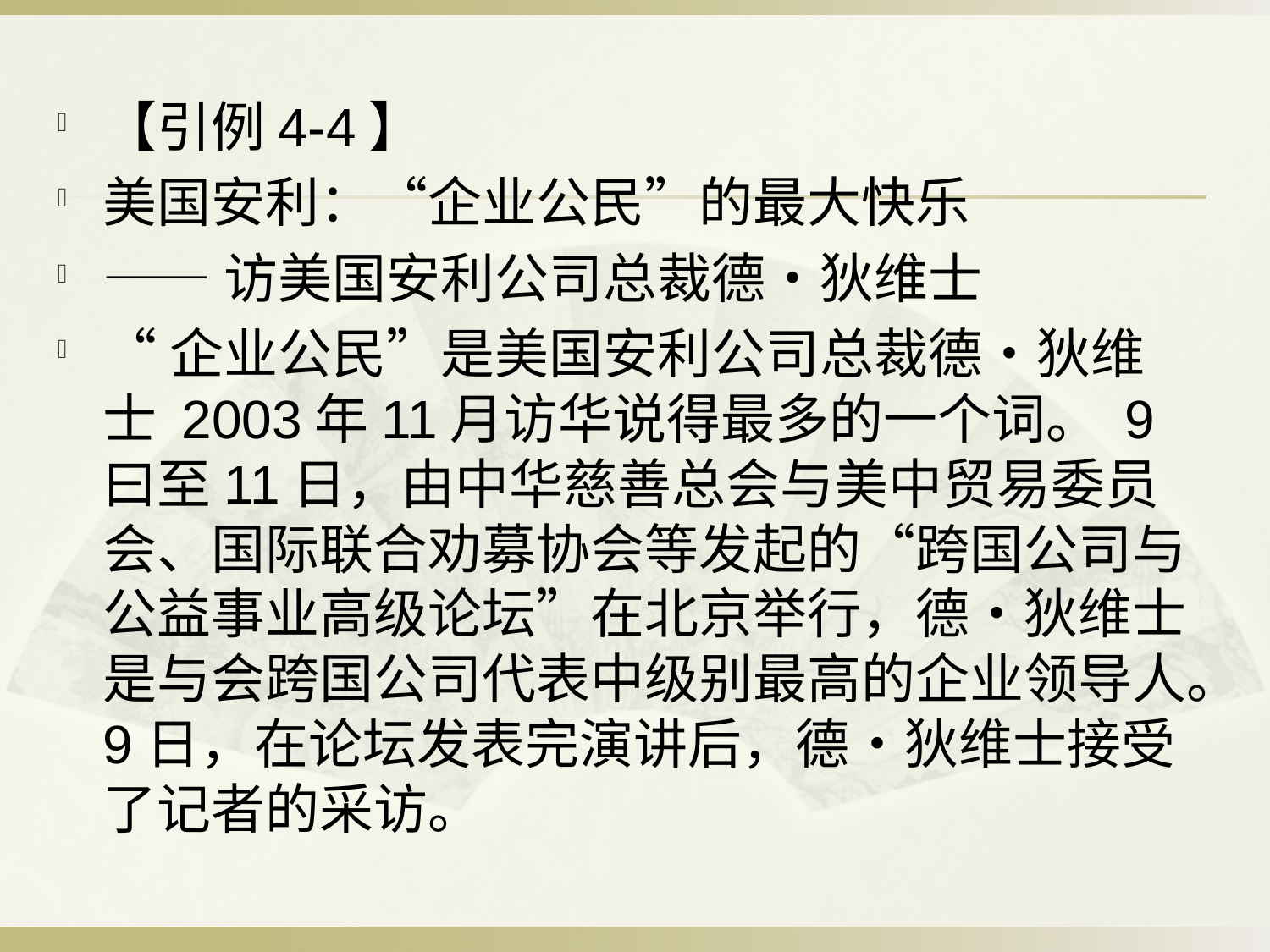

【引例4-4】
美国安利：“企业公民”的最大快乐
——访美国安利公司总裁德•狄维士
“企业公民”是美国安利公司总裁德•狄维士 2003年11月访华说得最多的一个词。 9曰至11日，由中华慈善总会与美中贸易委员会、国际联合劝募协会等发起的“跨国公司与公益事业高级论坛”在北京举行，德•狄维士是与会跨国公司代表中级别最高的企业领导人。9日，在论坛发表完演讲后，德•狄维士接受了记者的采访。